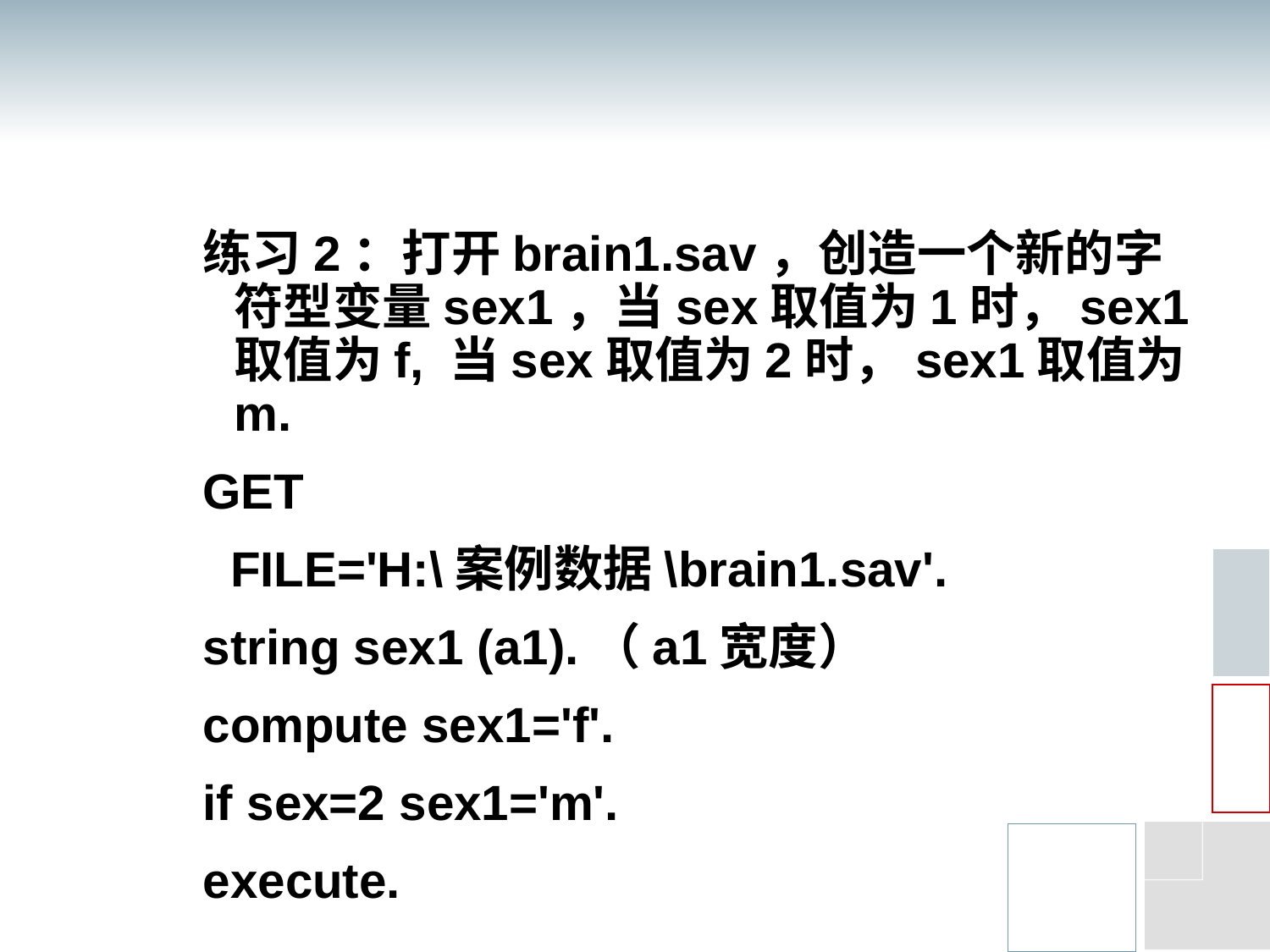

#
练习2：打开brain1.sav，创造一个新的字符型变量sex1，当sex取值为1时，sex1取值为f, 当sex取值为2时，sex1取值为m.
GET
  FILE='H:\案例数据\brain1.sav'.
string sex1 (a1).（a1宽度）
compute sex1='f'.
if sex=2 sex1='m'.
execute.